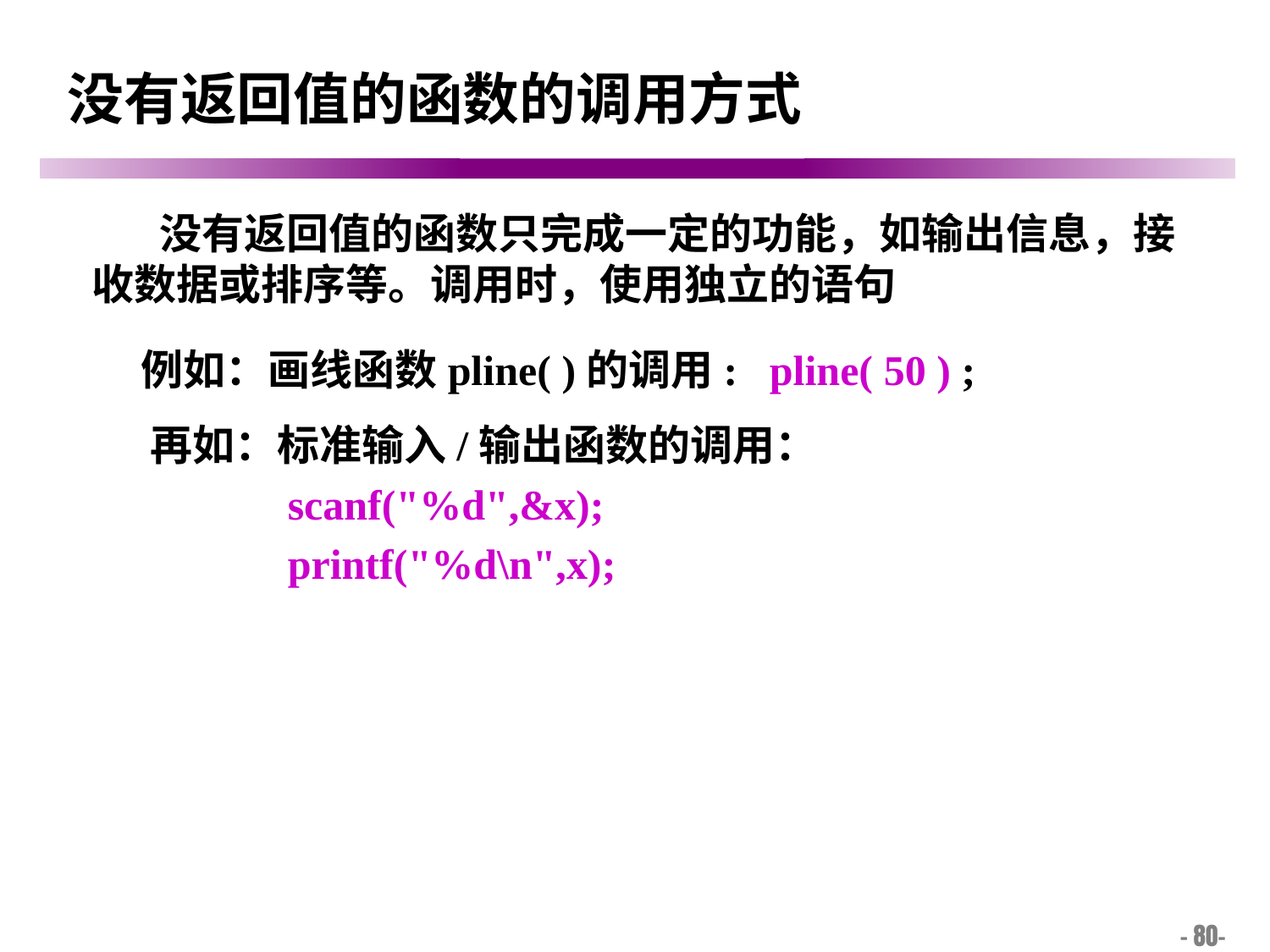

# 没有返回值的函数的调用方式
           没有返回值的函数只完成一定的功能，如输出信息，接收数据或排序等。调用时，使用独立的语句
例如：画线函数pline( )的调用:   pline( 50 ) ;
再如：标准输入/输出函数的调用：
             scanf("%d",&x);
             printf("%d\n",x);
 - 80-